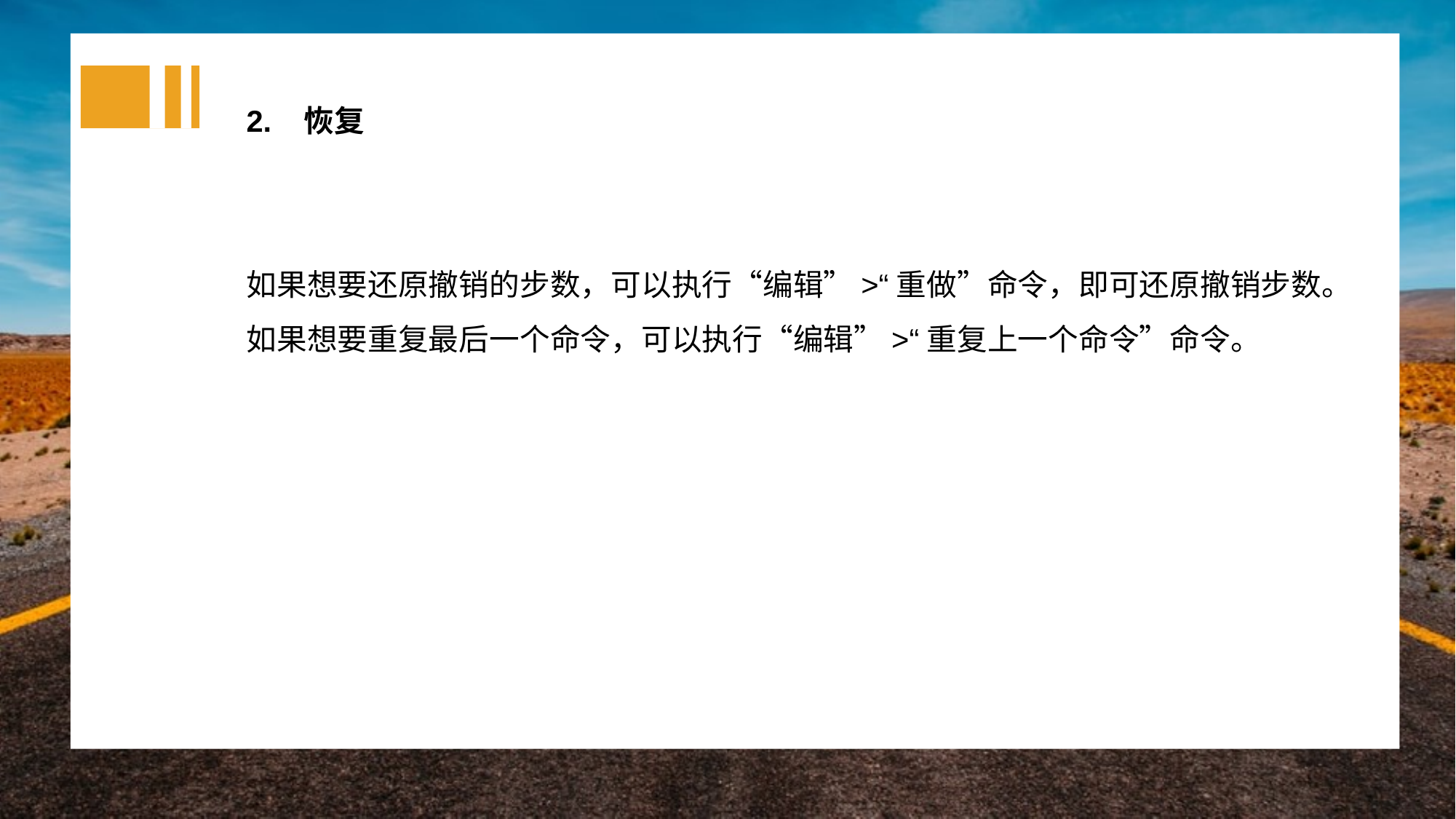

2.   恢复

如果想要还原撤销的步数，可以执行“编辑”>“重做”命令，即可还原撤销步数。
如果想要重复最后一个命令，可以执行“编辑”>“重复上一个命令”命令。